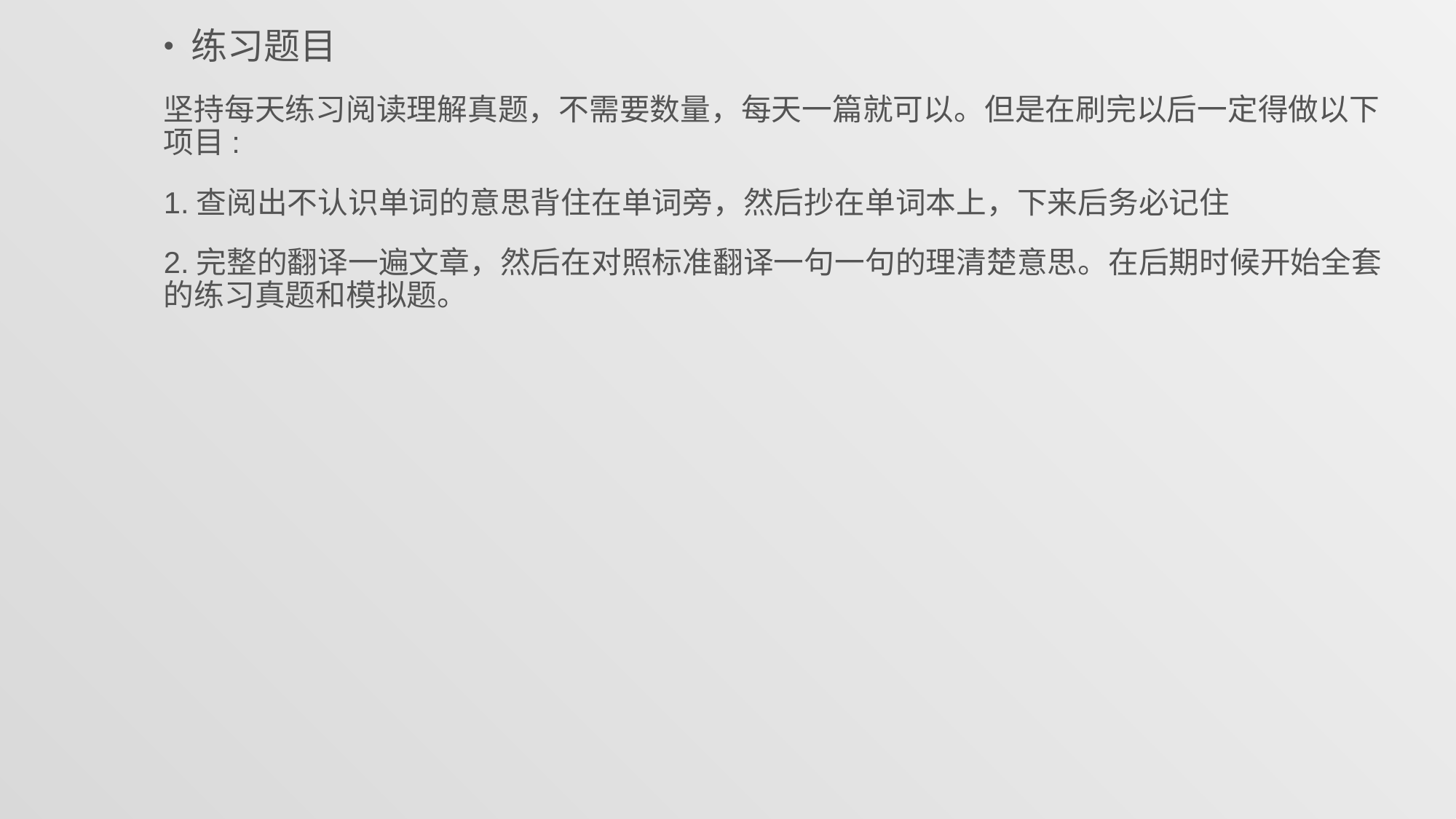

练习题目
坚持每天练习阅读理解真题，不需要数量，每天一篇就可以。但是在刷完以后一定得做以下项目:
1.查阅出不认识单词的意思背住在单词旁，然后抄在单词本上，下来后务必记住
2.完整的翻译一遍文章，然后在对照标准翻译一句一句的理清楚意思。在后期时候开始全套的练习真题和模拟题。